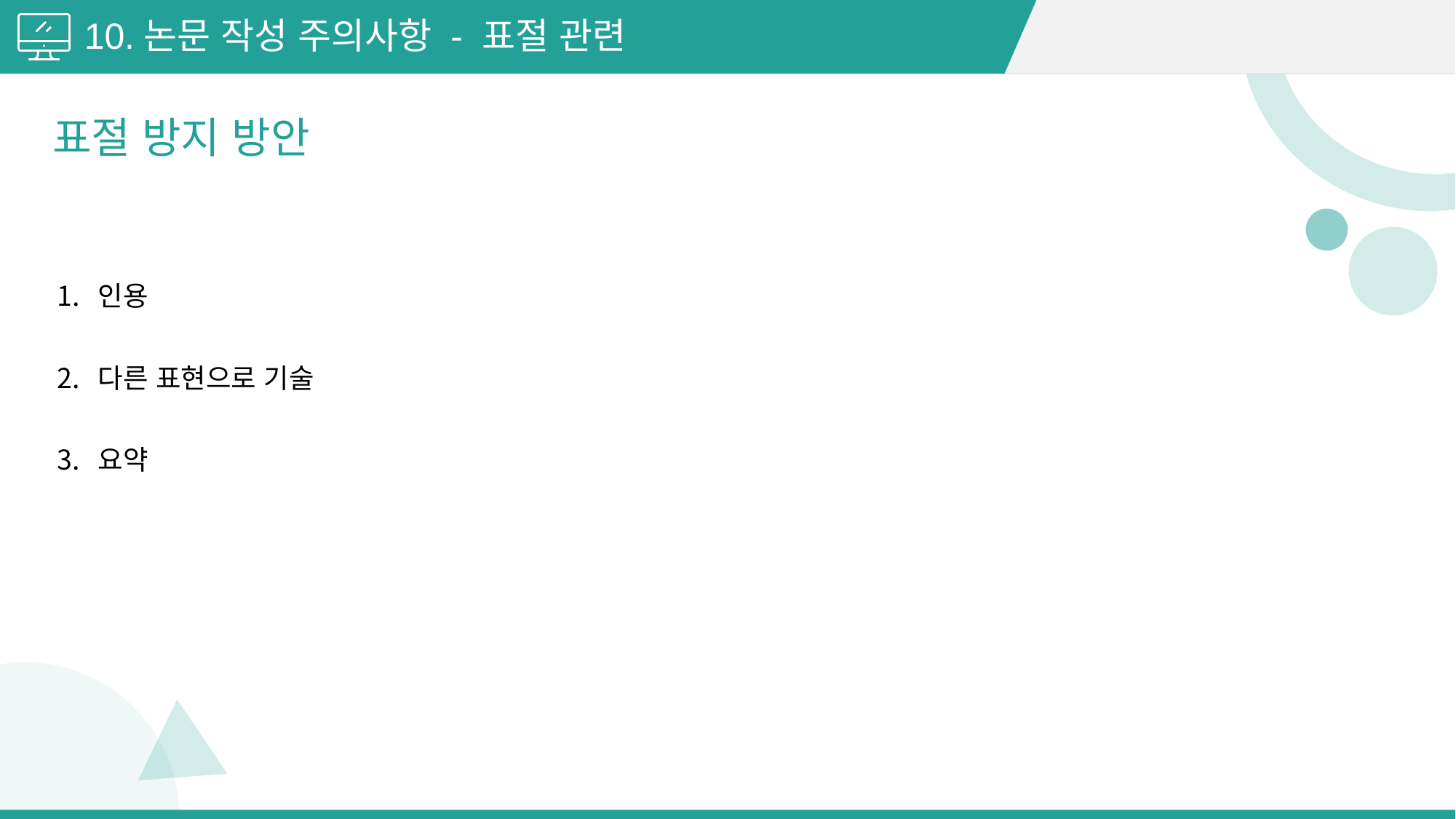

10.논문 작성 주의사항 - 표절 관련
표절 방지 방안
인용
다른 표현으로 기술
요약